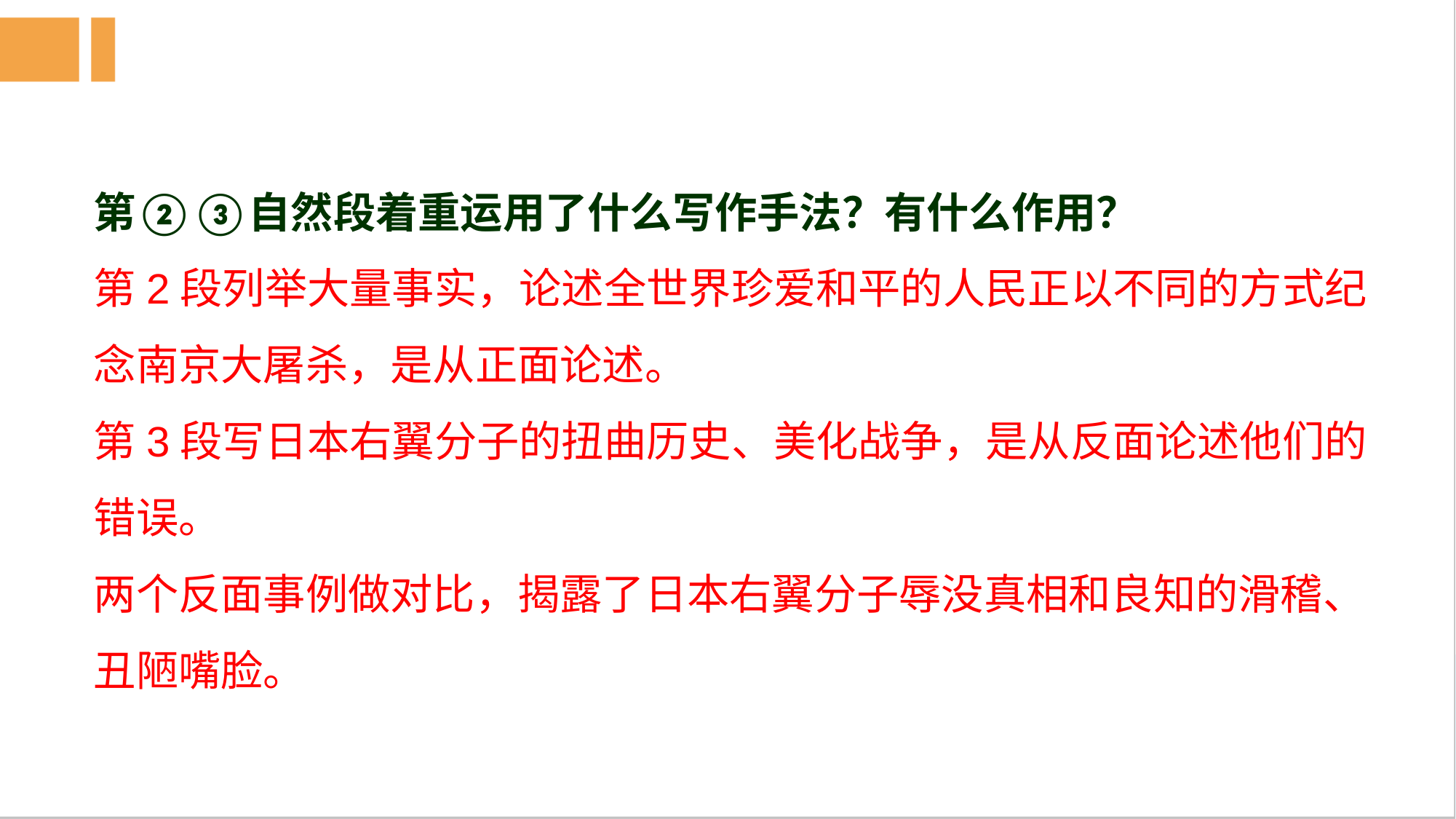

第②③自然段着重运用了什么写作手法？有什么作用？
第2段列举大量事实，论述全世界珍爱和平的人民正以不同的方式纪念南京大屠杀，是从正面论述。
第3段写日本右翼分子的扭曲历史、美化战争，是从反面论述他们的错误。
两个反面事例做对比，揭露了日本右翼分子辱没真相和良知的滑稽、丑陋嘴脸。